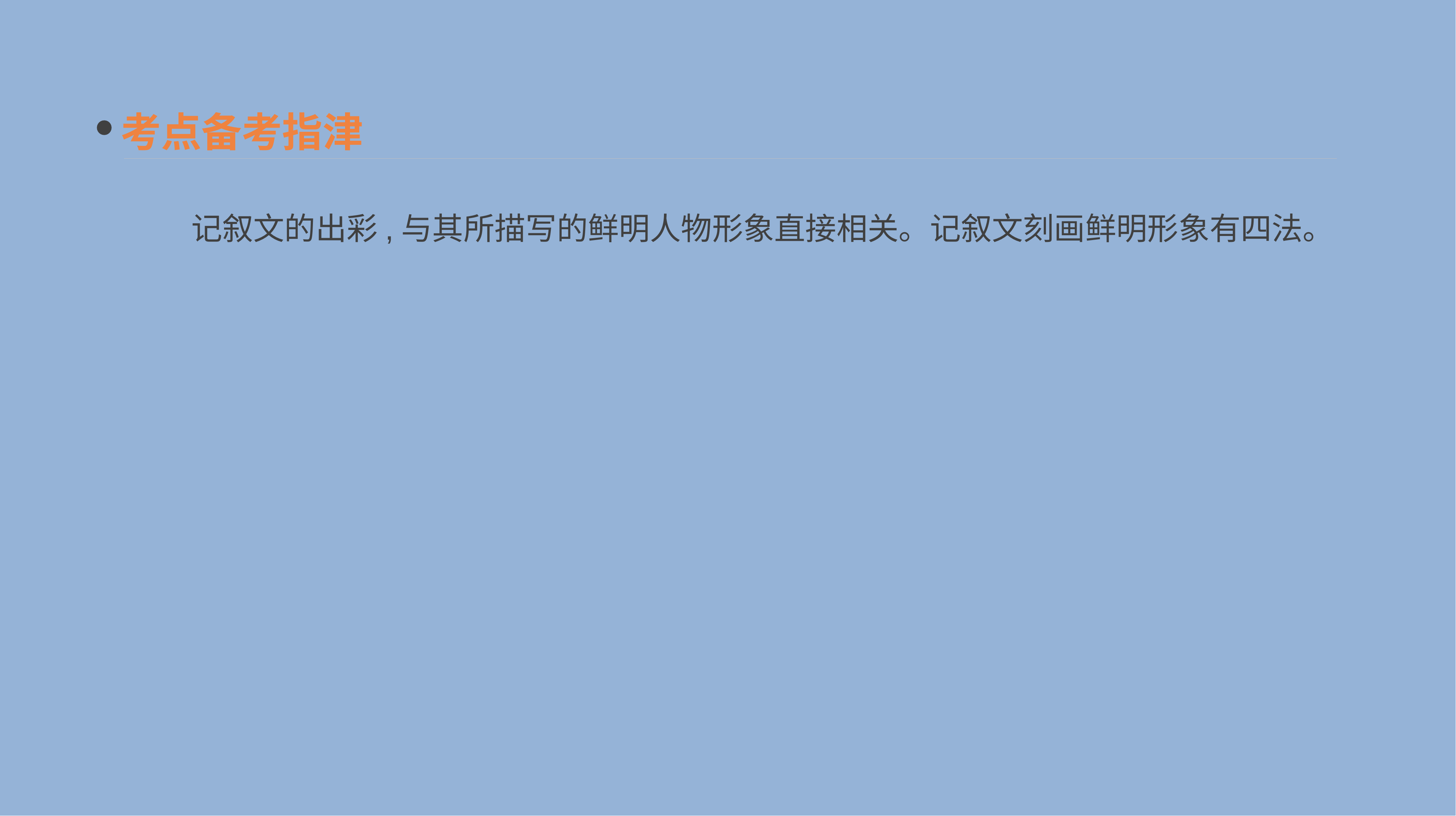

考点备考指津

　　记叙文的出彩,与其所描写的鲜明人物形象直接相关。记叙文刻画鲜明形象有四法。